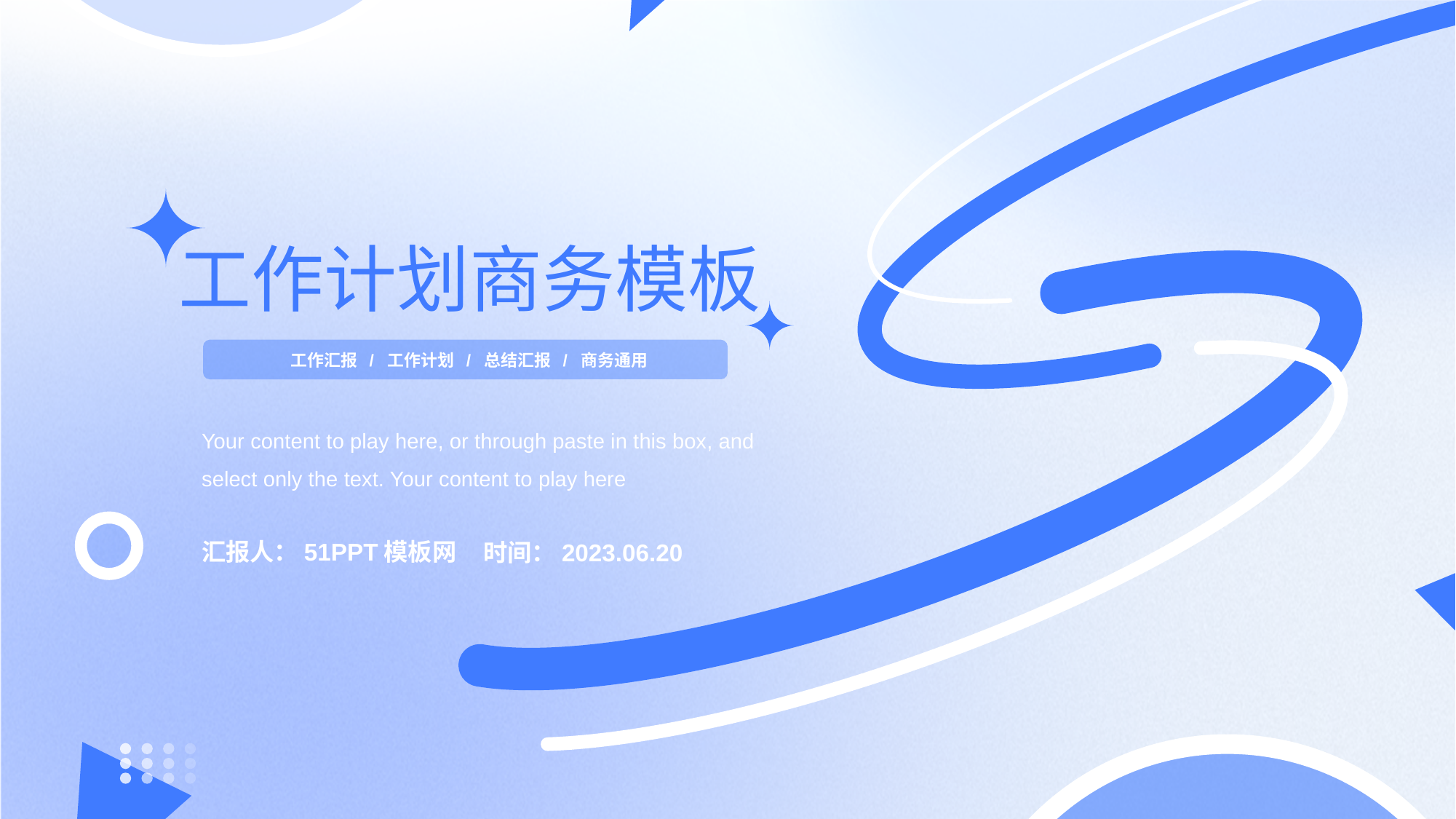

工作计划商务模板

工作汇报  /  工作计划  /  总结汇报  /  商务通用

Your content to play here, or through paste in this box, and select only the text. Your content to play here

汇报人：51PPT模板网
时间：2023.06.20